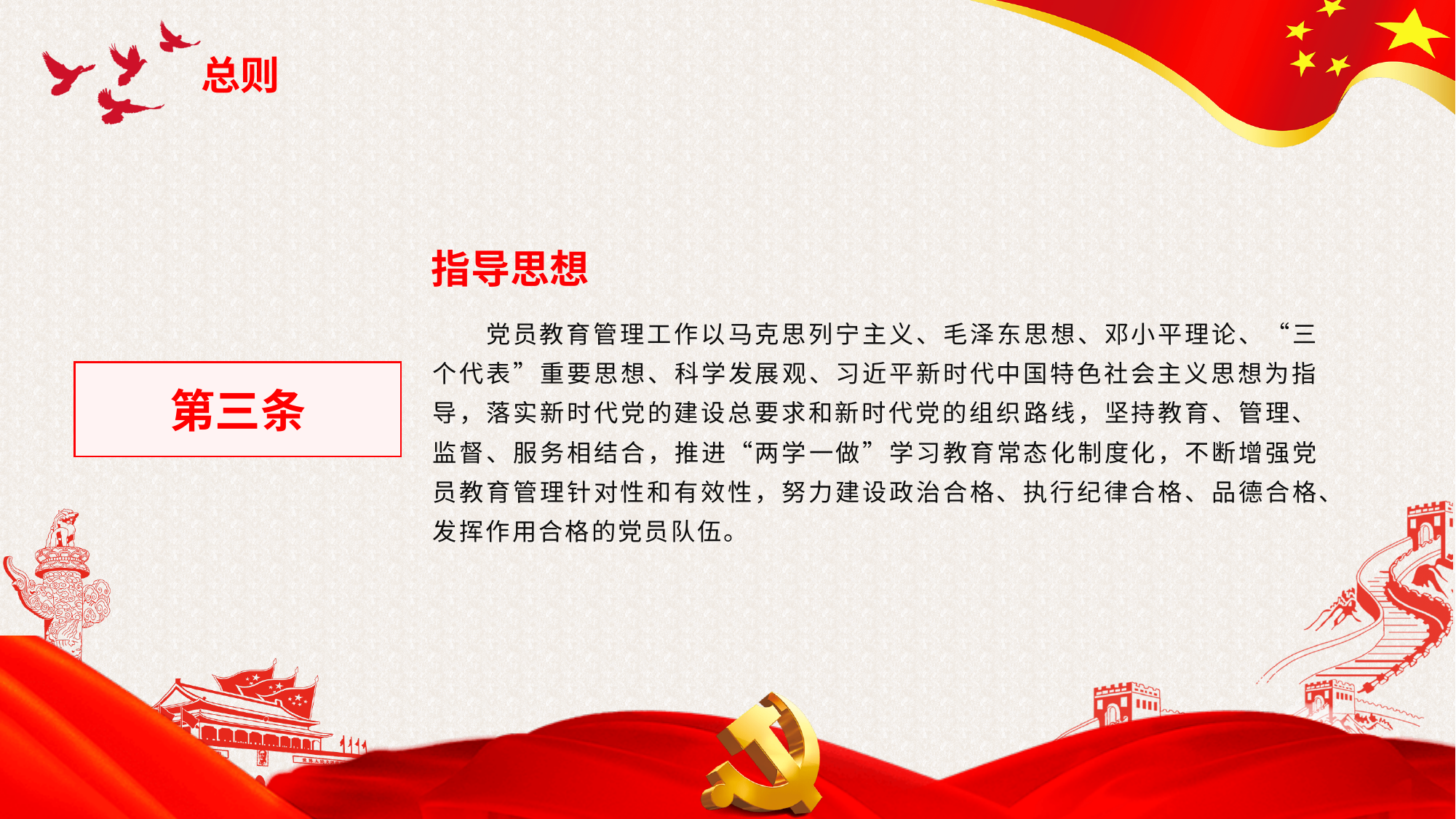

总则
指导思想
        党员教育管理工作以马克思列宁主义、毛泽东思想、邓小平理论、“三个代表”重要思想、科学发展观、习近平新时代中国特色社会主义思想为指导，落实新时代党的建设总要求和新时代党的组织路线，坚持教育、管理、监督、服务相结合，推进“两学一做”学习教育常态化制度化，不断增强党员教育管理针对性和有效性，努力建设政治合格、执行纪律合格、品德合格、发挥作用合格的党员队伍。
第三条